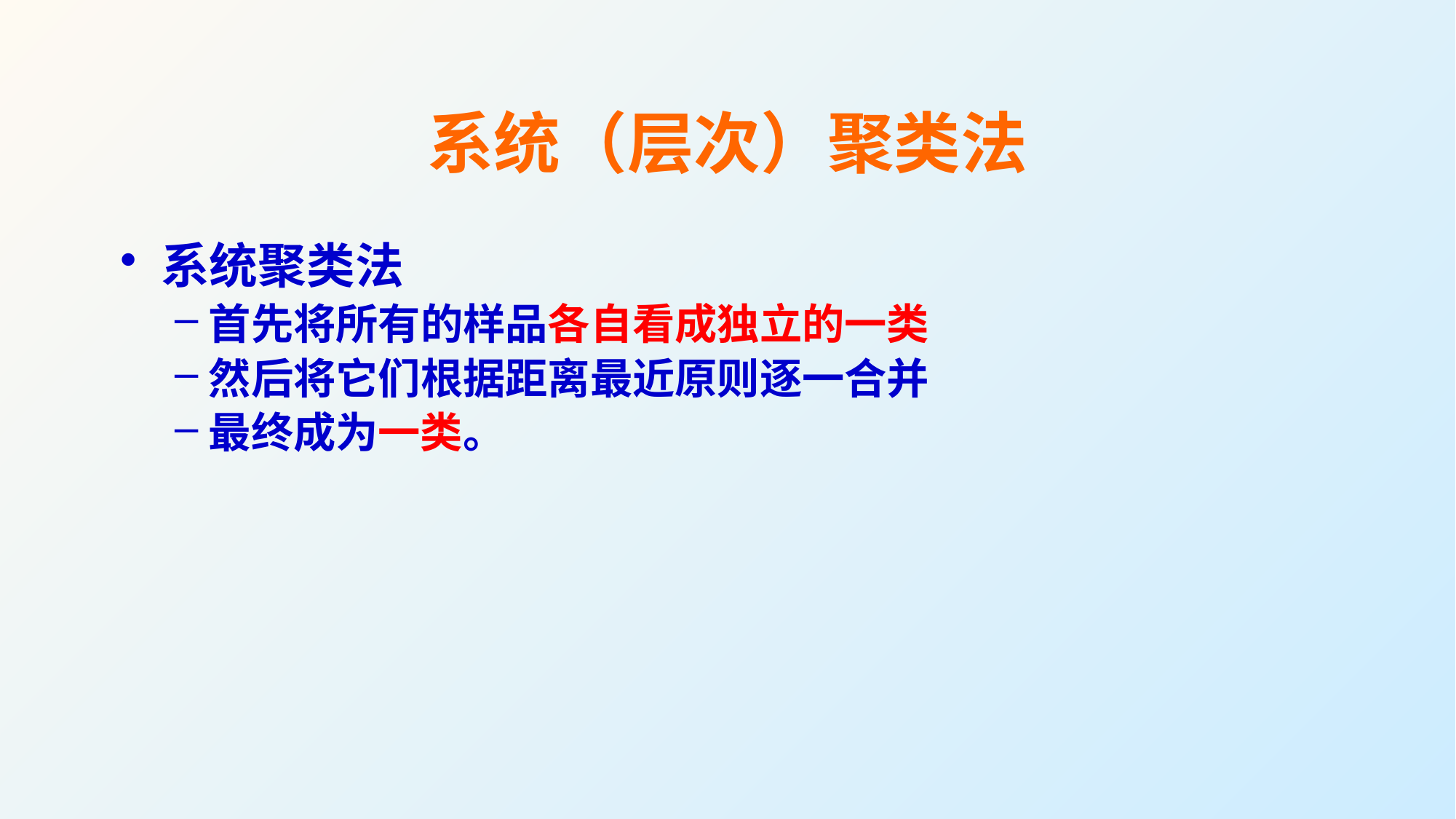

# 系统（层次）聚类法
系统聚类法
首先将所有的样品各自看成独立的一类
然后将它们根据距离最近原则逐一合并
最终成为一类。